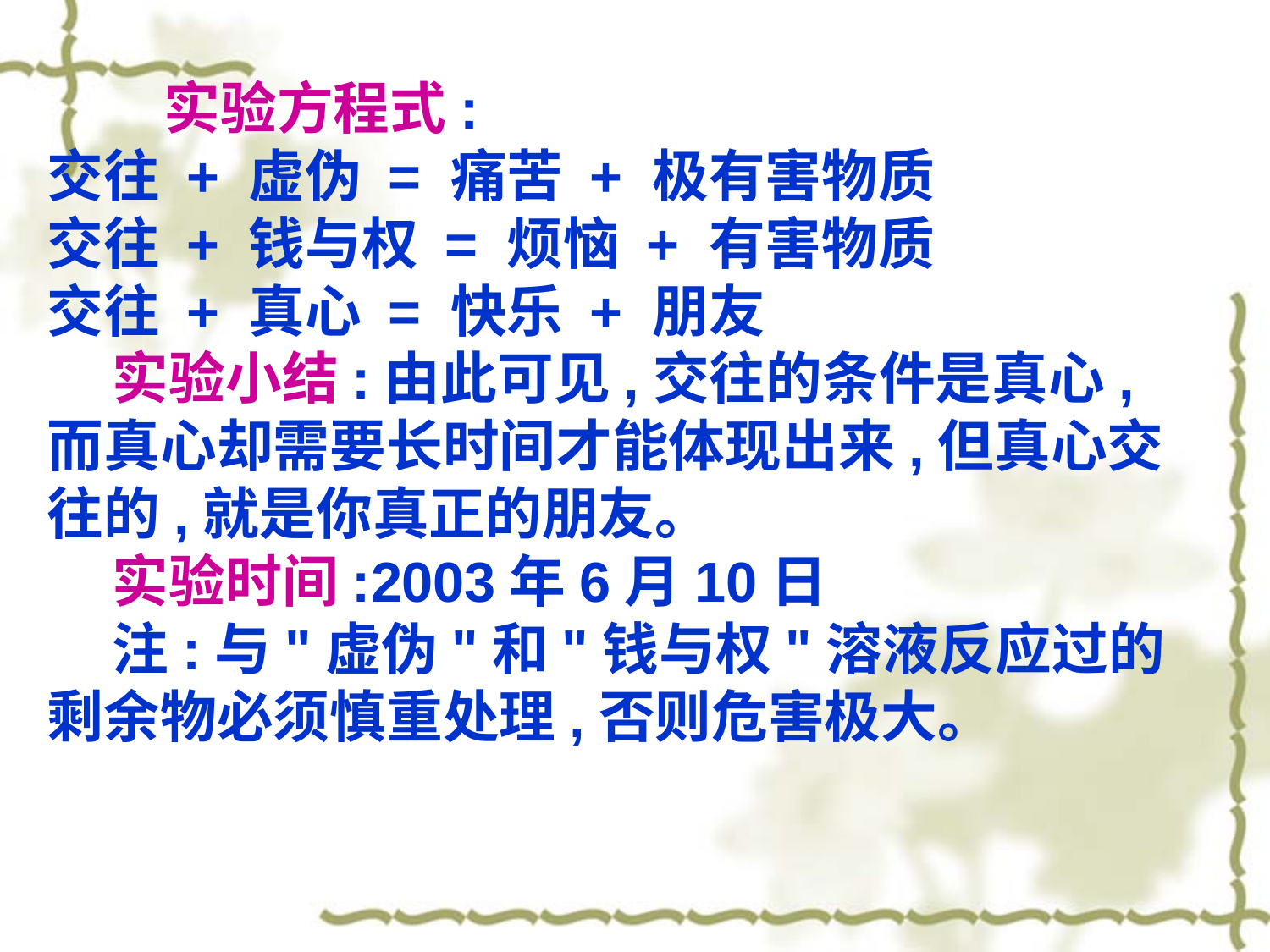

实验方程式:
交往 + 虚伪 = 痛苦 + 极有害物质
交往 + 钱与权 = 烦恼 + 有害物质
交往 + 真心 = 快乐 + 朋友
    实验小结:由此可见,交往的条件是真心,而真心却需要长时间才能体现出来,但真心交往的,就是你真正的朋友。
    实验时间:2003年6月10日
    注:与"虚伪"和"钱与权"溶液反应过的剩余物必须慎重处理,否则危害极大。
145